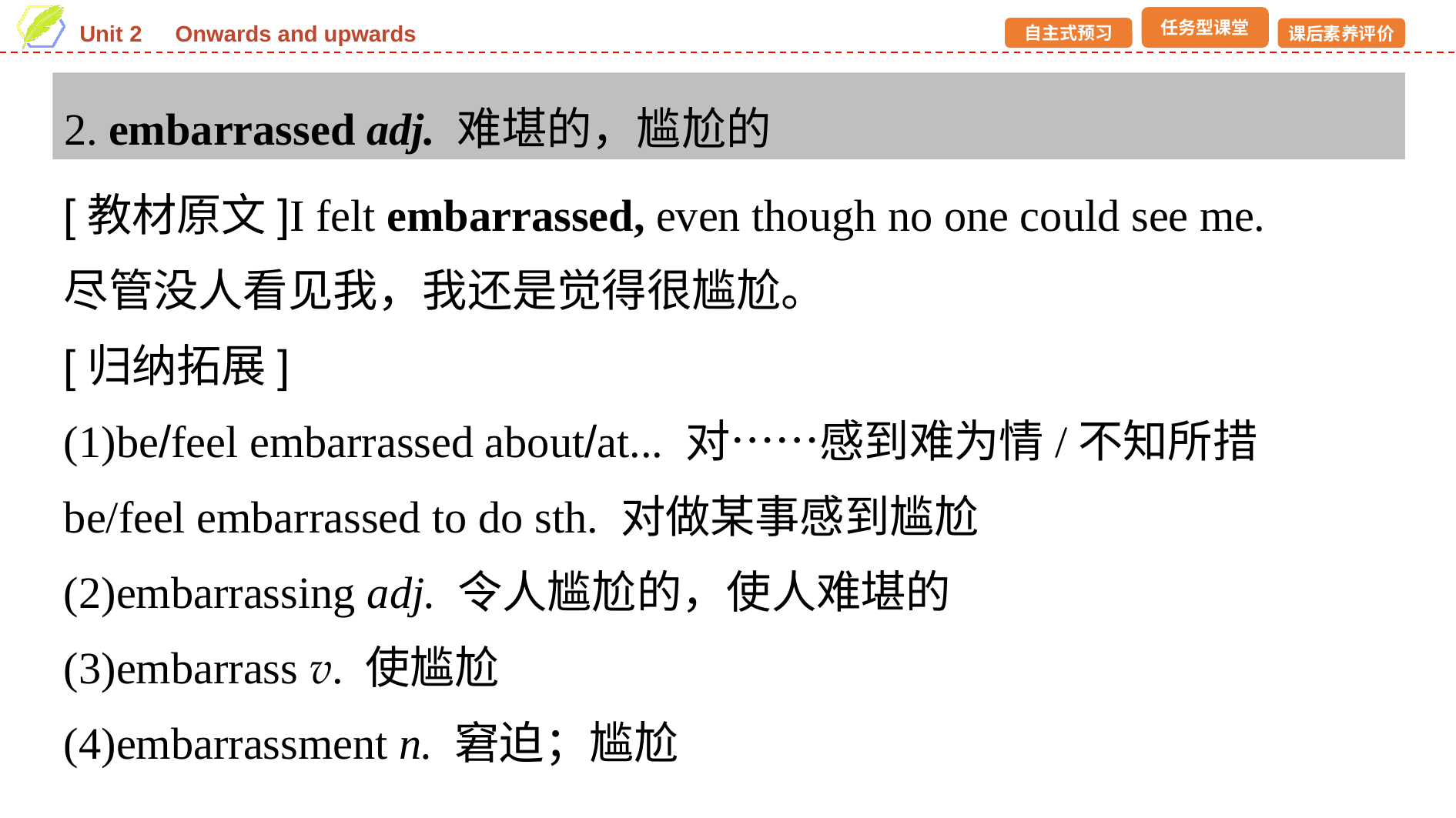

2. embarrassed adj. 难堪的，尴尬的
[教材原文]I felt embarrassed, even though no one could see me.
尽管没人看见我，我还是觉得很尴尬。
[归纳拓展]
(1)be/feel embarrassed about/at... 对……感到难为情/不知所措
be/feel embarrassed to do sth. 对做某事感到尴尬
(2)embarrassing adj. 令人尴尬的，使人难堪的
(3)embarrass v. 使尴尬
(4)embarrassment n. 窘迫；尴尬